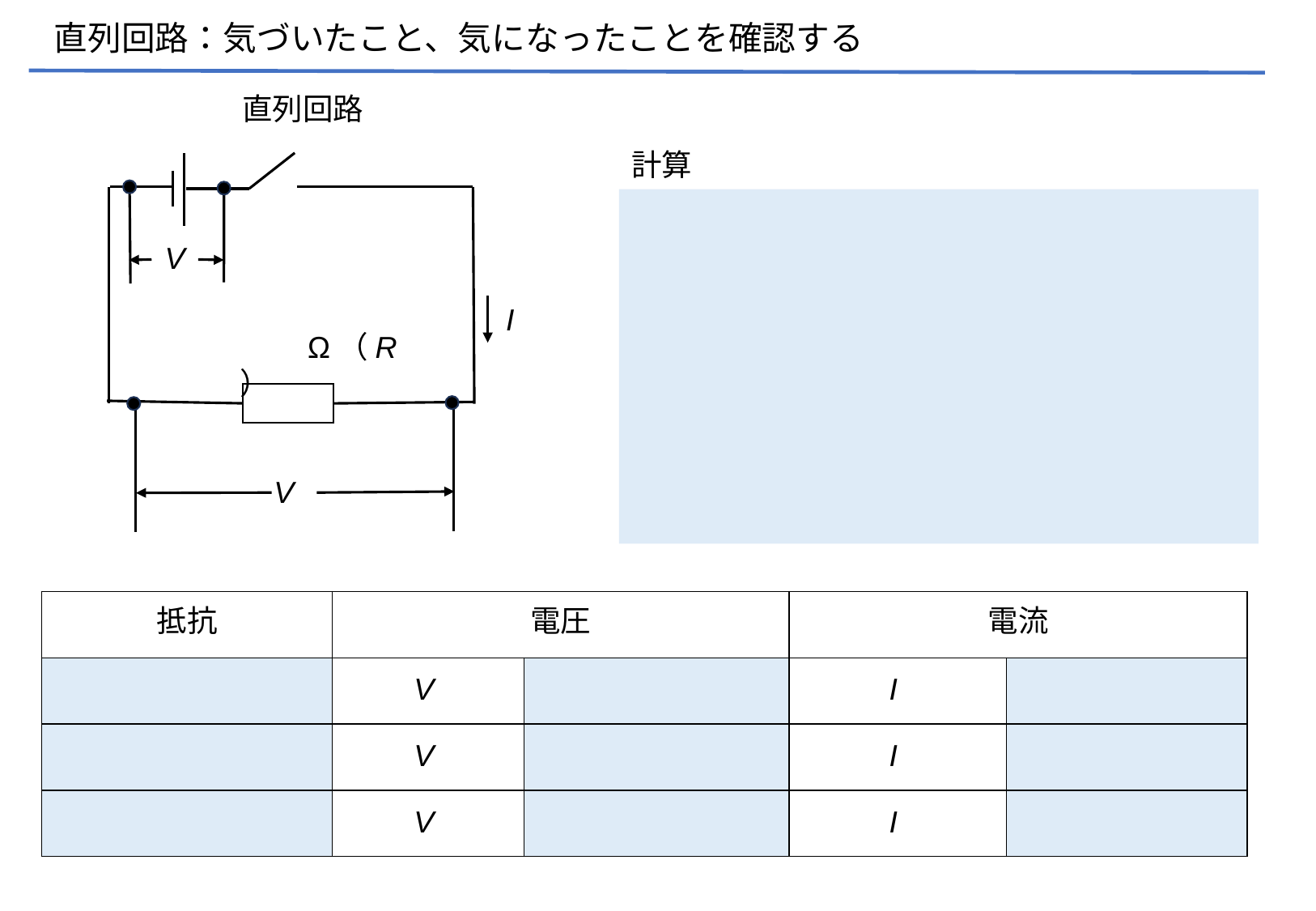

直列回路：気づいたこと、気になったことを確認する
直列回路
計算
　　Ω（R ）

V

V
I
| 抵抗 | 電圧 |  | 電流 |  |
| --- | --- | --- | --- | --- |
|  | V |  | I |  |
|  | V |  | I |  |
|  | V |  | I |  |